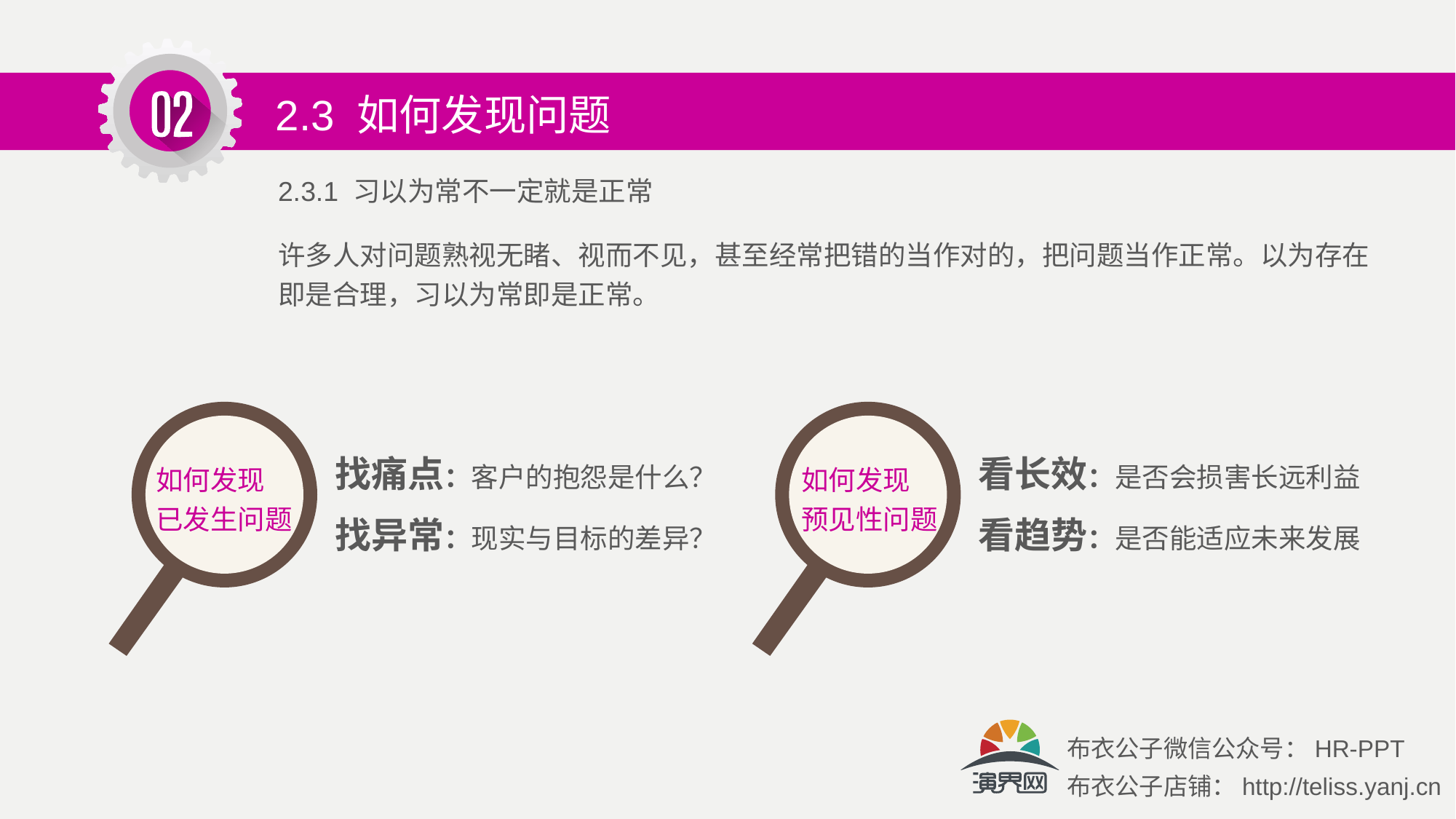

2.3 如何发现问题
2.3.1 习以为常不一定就是正常
许多人对问题熟视无睹、视而不见，甚至经常把错的当作对的，把问题当作正常。以为存在即是合理，习以为常即是正常。

找痛点：客户的抱怨是什么？
找异常：现实与目标的差异？
看长效：是否会损害长远利益
看趋势：是否能适应未来发展
如何发现
已发生问题
如何发现
预见性问题